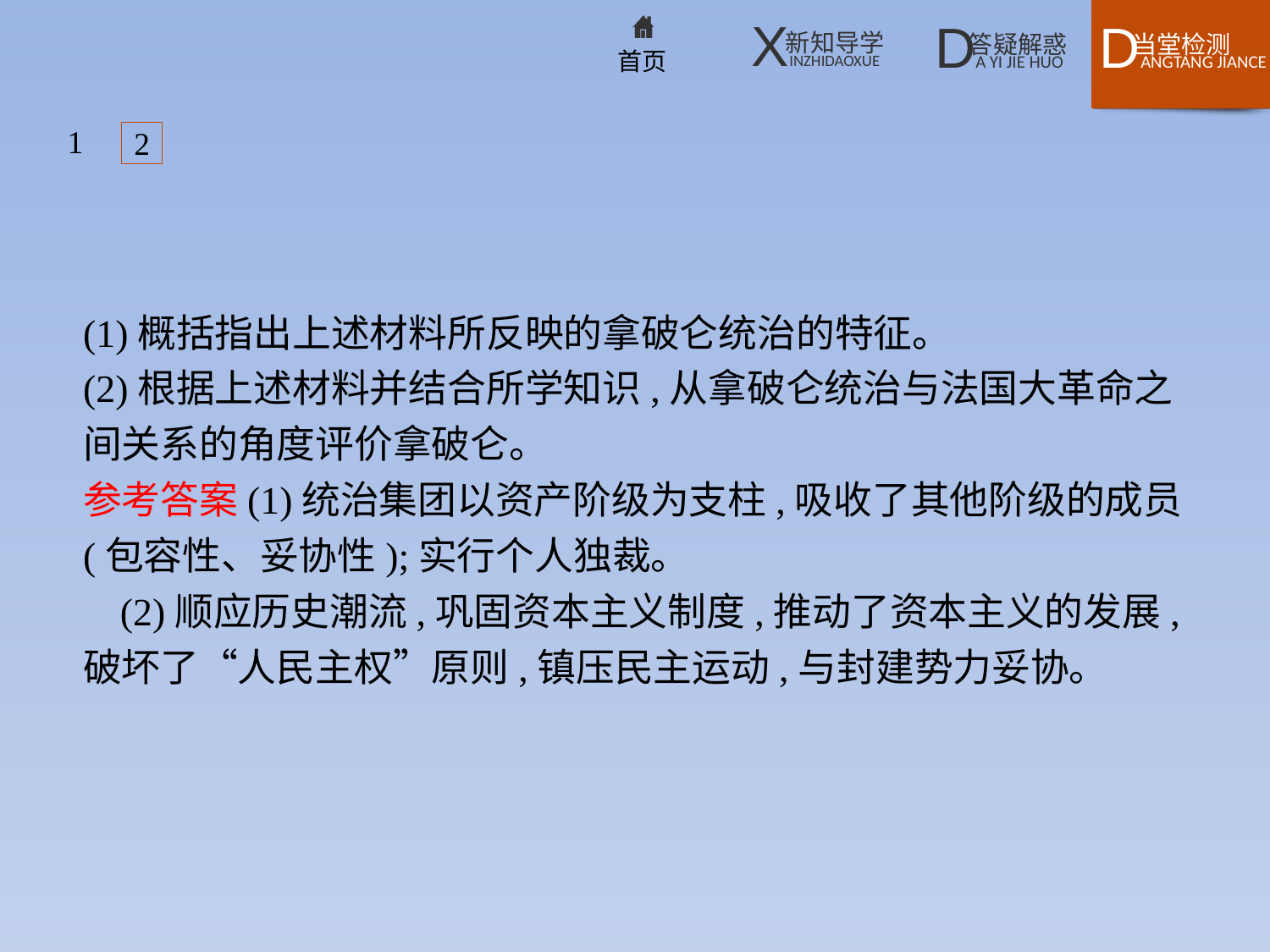

1
2
(1)概括指出上述材料所反映的拿破仑统治的特征。
(2)根据上述材料并结合所学知识,从拿破仑统治与法国大革命之间关系的角度评价拿破仑。
参考答案(1)统治集团以资产阶级为支柱,吸收了其他阶级的成员(包容性、妥协性);实行个人独裁。
(2)顺应历史潮流,巩固资本主义制度,推动了资本主义的发展,破坏了“人民主权”原则,镇压民主运动,与封建势力妥协。